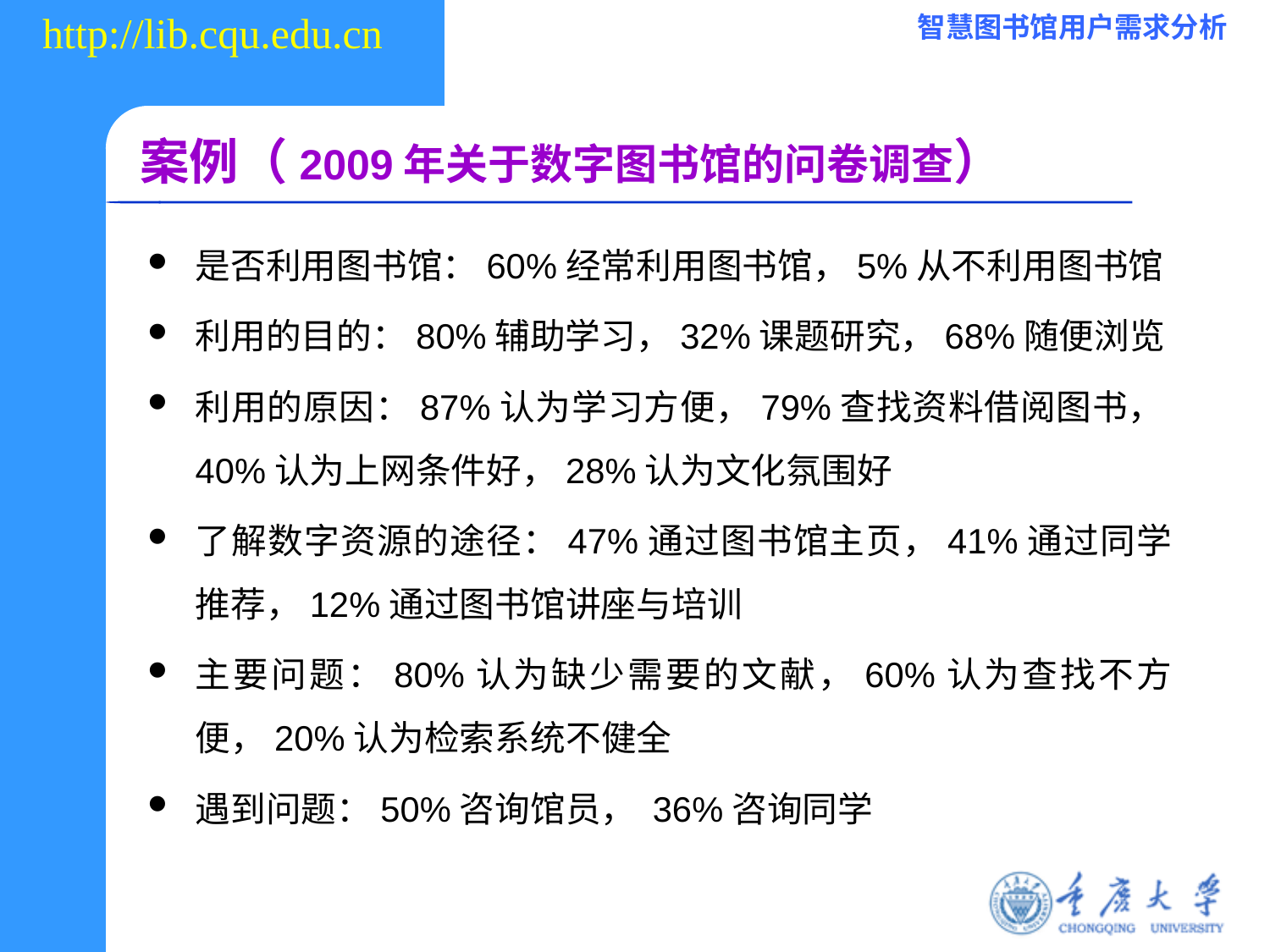

# 案例（2009年关于数字图书馆的问卷调查）
是否利用图书馆：60%经常利用图书馆，5%从不利用图书馆
利用的目的：80%辅助学习，32%课题研究，68%随便浏览
利用的原因：87%认为学习方便，79%查找资料借阅图书，40%认为上网条件好，28%认为文化氛围好
了解数字资源的途径：47%通过图书馆主页，41%通过同学推荐，12%通过图书馆讲座与培训
主要问题：80%认为缺少需要的文献，60%认为查找不方便，20%认为检索系统不健全
遇到问题：50%咨询馆员， 36%咨询同学